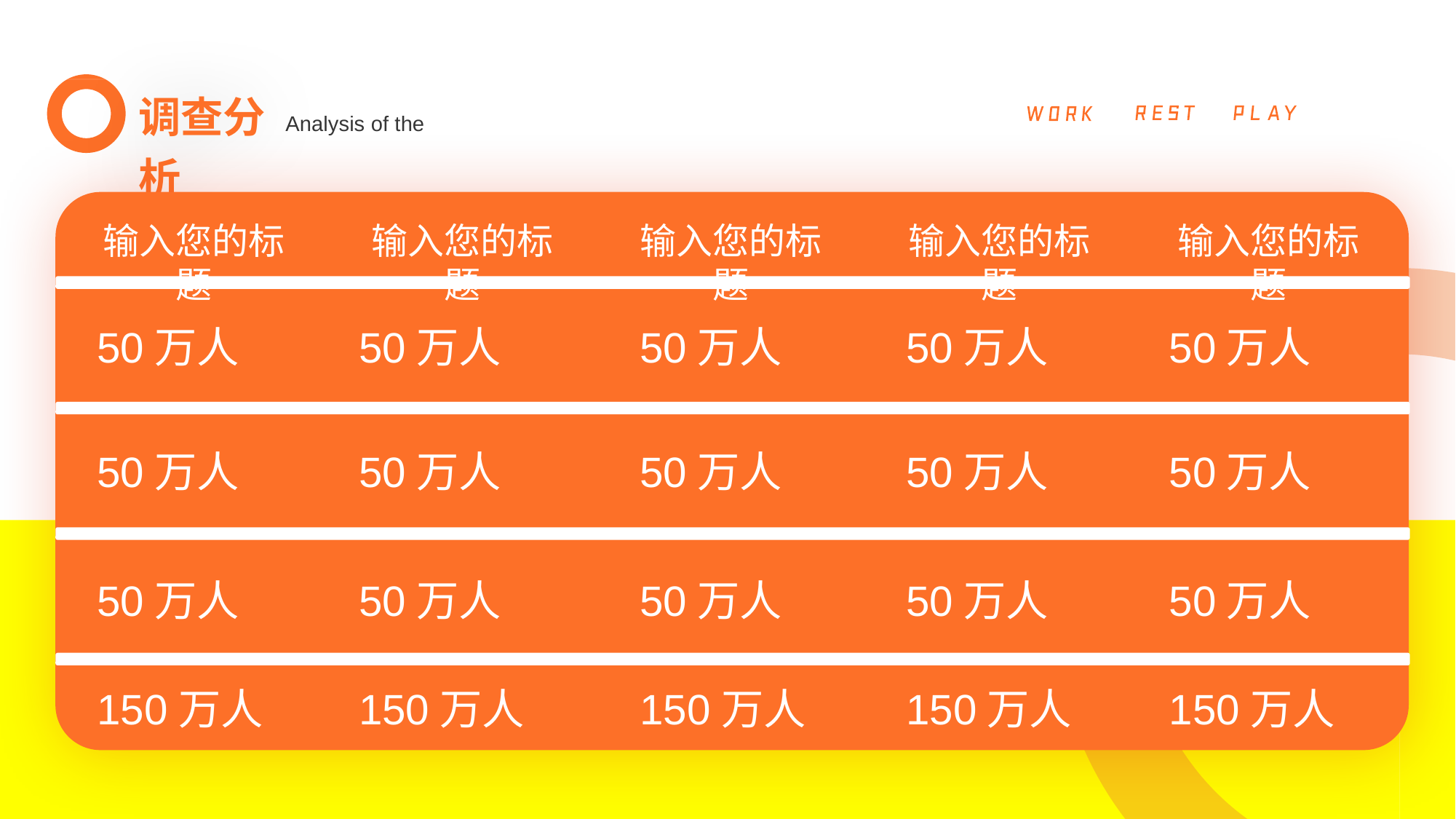

调查分析
Analysis of the

输入您的标题
输入您的标题
输入您的标题
输入您的标题
输入您的标题

50万人
50万人
50万人
150万人
50万人
50万人
50万人
150万人
50万人
50万人
50万人
150万人
50万人
50万人
50万人
150万人
50万人
50万人
50万人
150万人